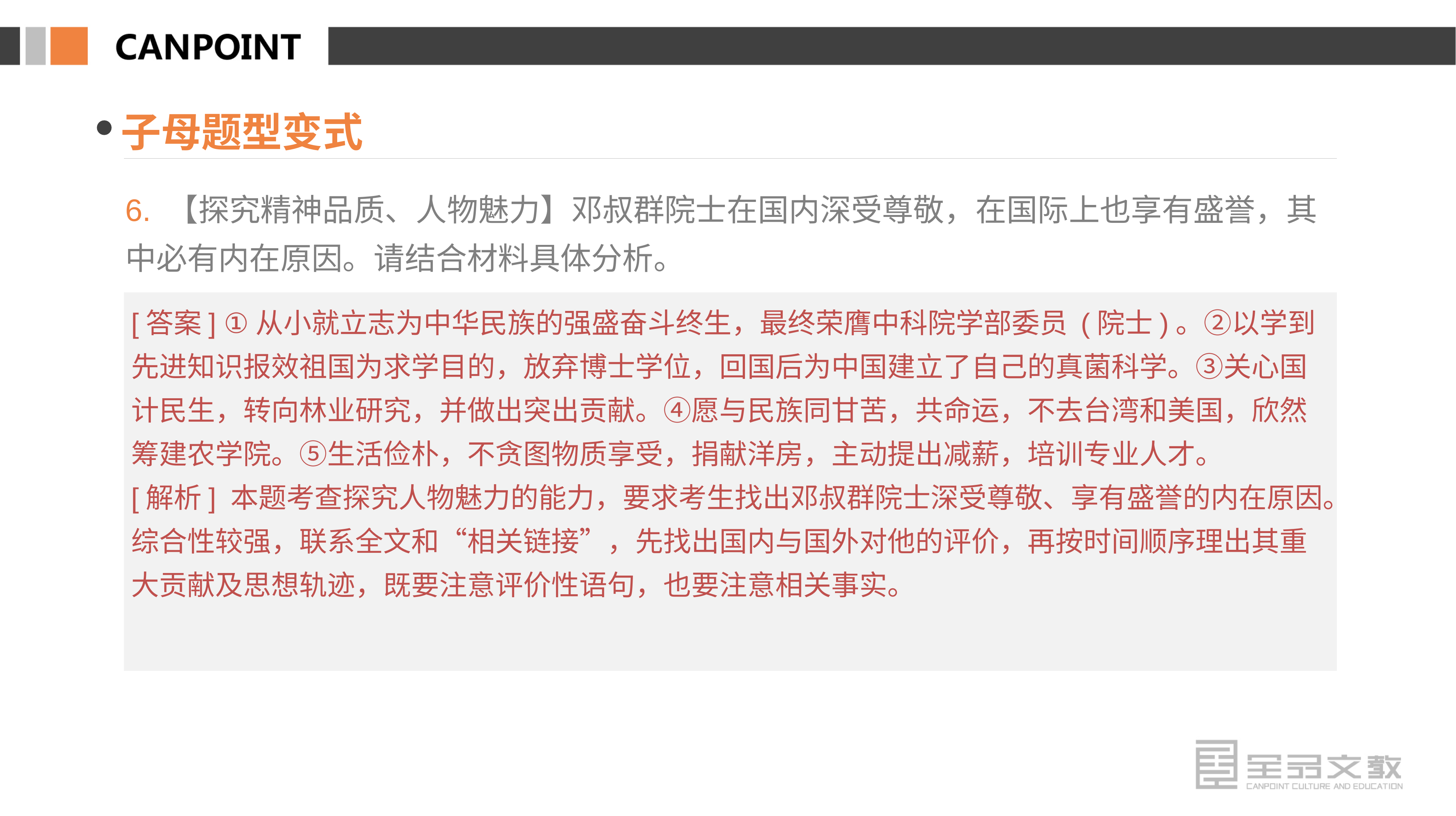

子母题型变式

6. 【探究精神品质、人物魅力】邓叔群院士在国内深受尊敬，在国际上也享有盛誉，其中必有内在原因。请结合材料具体分析。

[答案] ①从小就立志为中华民族的强盛奋斗终生，最终荣膺中科院学部委员 (院士)。②以学到先进知识报效祖国为求学目的，放弃博士学位，回国后为中国建立了自己的真菌科学。③关心国计民生，转向林业研究，并做出突出贡献。④愿与民族同甘苦，共命运，不去台湾和美国，欣然筹建农学院。⑤生活俭朴，不贪图物质享受，捐献洋房，主动提出减薪，培训专业人才。
[解析] 本题考查探究人物魅力的能力，要求考生找出邓叔群院士深受尊敬、享有盛誉的内在原因。综合性较强，联系全文和“相关链接”，先找出国内与国外对他的评价，再按时间顺序理出其重大贡献及思想轨迹，既要注意评价性语句，也要注意相关事实。